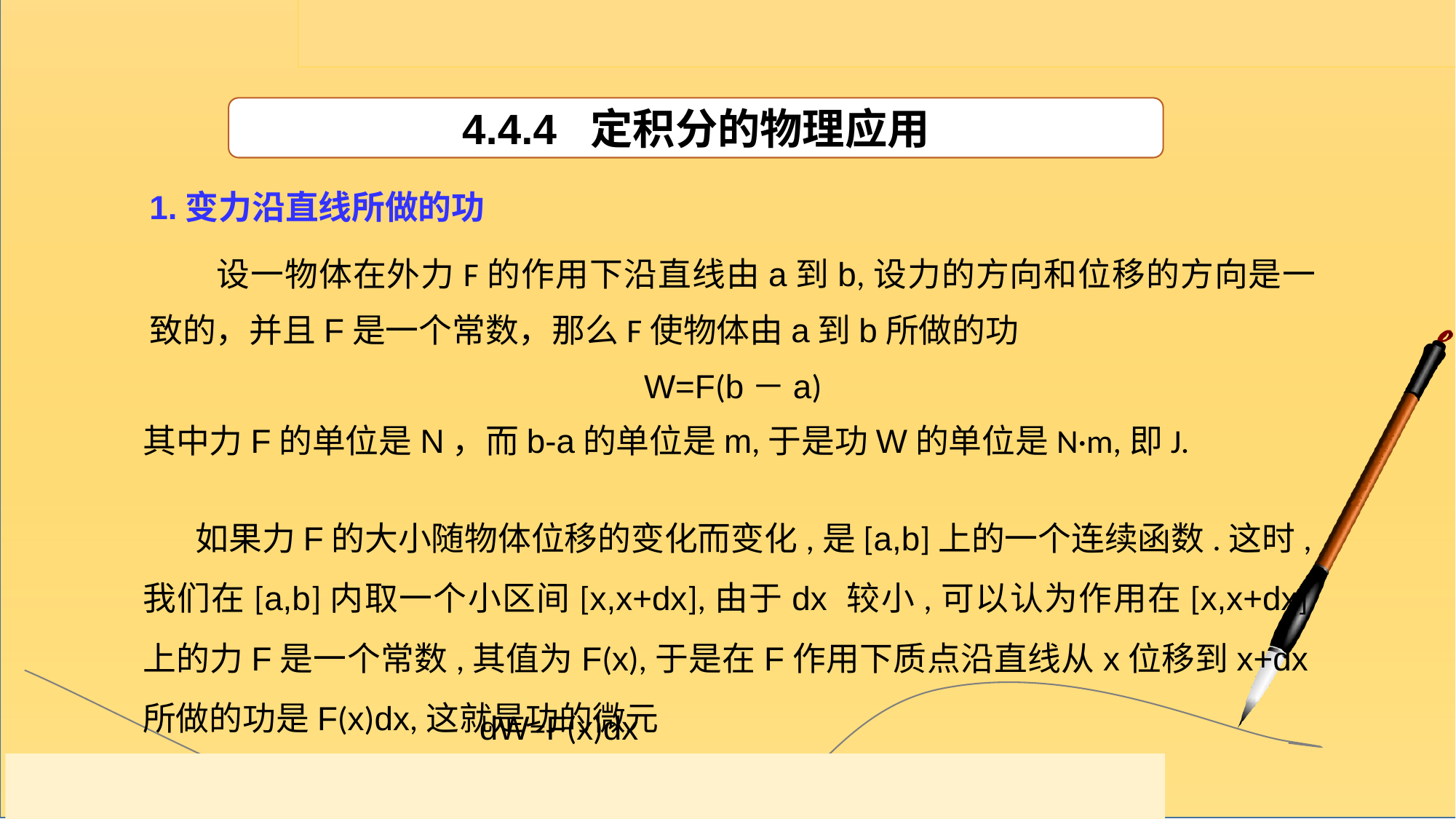

4.4.4  定积分的物理应用
1.变力沿直线所做的功
       设一物体在外力F的作用下沿直线由a到b,设力的方向和位移的方向是一致的，并且F是一个常数，那么F使物体由a到b所做的功
W=F(b－a)
其中力F的单位是N，而b-a的单位是m,于是功W的单位是N·m,即J.
      如果力F的大小随物体位移的变化而变化,是[a,b]上的一个连续函数.这时,我们在[a,b]内取一个小区间[x,x+dx],由于dx 较小,可以认为作用在[x,x+dx]上的力F是一个常数,其值为F(x),于是在F作用下质点沿直线从x位移到x+dx所做的功是F(x)dx,这就是功的微元
dW=F(x)dx